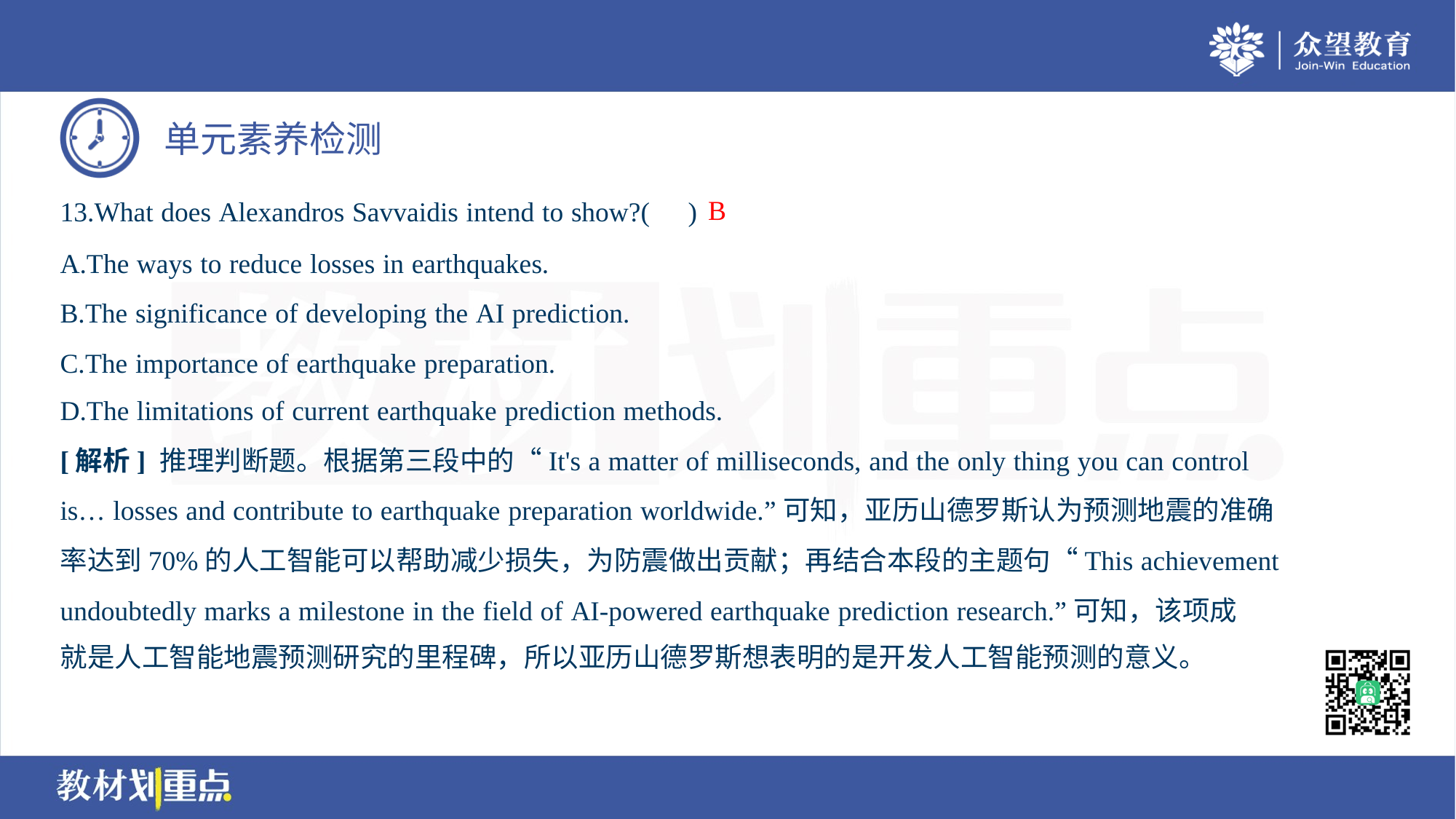

B
13.What does Alexandros Savvaidis intend to show?(     )
A.The ways to reduce losses in earthquakes.
B.The significance of developing the AI prediction.
C.The importance of earthquake preparation.
D.The limitations of current earthquake prediction methods.
[解析] 推理判断题。根据第三段中的“It's a matter of milliseconds, and the only thing you can control
is… losses and contribute to earthquake preparation worldwide.”可知，亚历山德罗斯认为预测地震的准确
率达到70%的人工智能可以帮助减少损失，为防震做出贡献；再结合本段的主题句“This achievement
undoubtedly marks a milestone in the field of AI-powered earthquake prediction research.”可知，该项成
就是人工智能地震预测研究的里程碑，所以亚历山德罗斯想表明的是开发人工智能预测的意义。